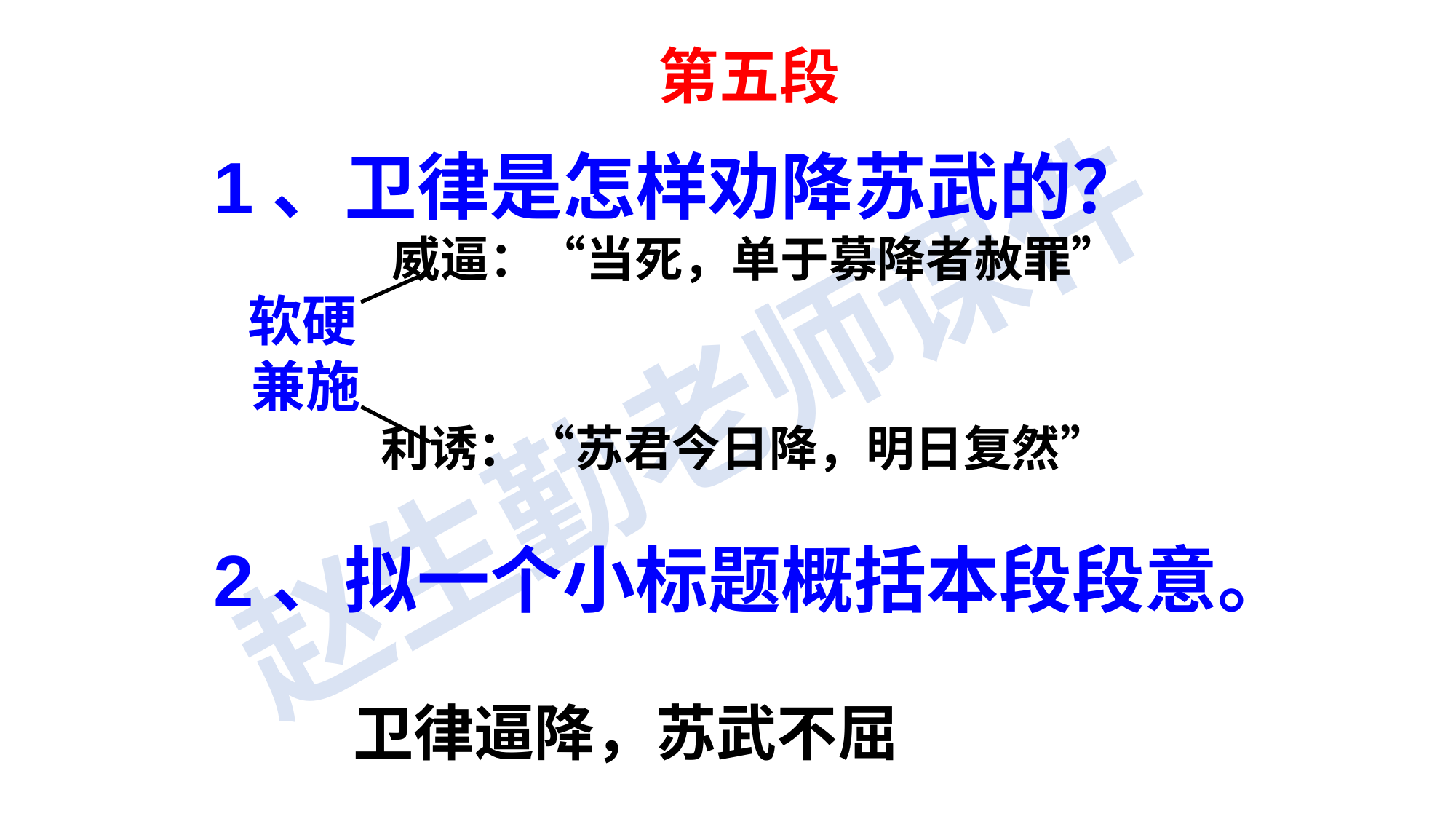

第五段
1、卫律是怎样劝降苏武的？
               威逼：“当死，单于募降者赦罪”
  软硬
  兼施
              利诱：“苏君今日降，明日复然”

2、拟一个小标题概括本段段意。

         卫律逼降，苏武不屈